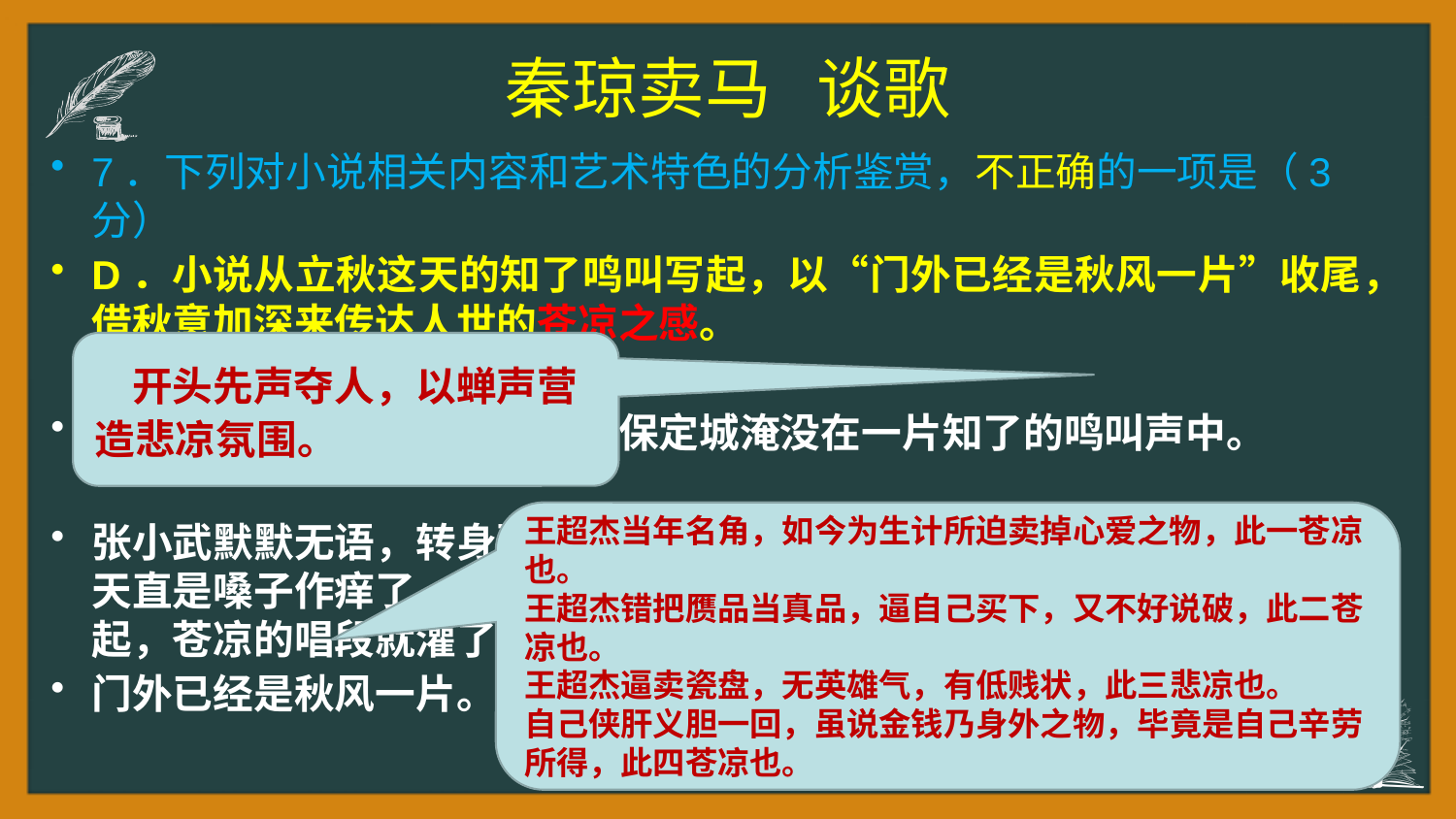

# 秦琼卖马   谈歌
7．下列对小说相关内容和艺术特色的分析鉴赏，不正确的一项是（3分）
D．小说从立秋这天的知了鸣叫写起，以“门外已经是秋风一片”收尾，借秋意加深来传达人世的苍凉之感。

民国二十二年立秋这天下午，保定城淹没在一片知了的鸣叫声中。

张小武默默无语，转身要走。杨成岳喊住他：“小武兄，何不操琴，我今天直是嗓子作痒了。”张小武怔了一下，就坐下，操起了琴。杨成岳唱起，苍凉的唱段就灌了满店：“一轮明月照窗前，愁人心中似箭穿……”
门外已经是秋风一片。

   开头先声夺人，以蝉声营造悲凉氛围。
王超杰当年名角，如今为生计所迫卖掉心爱之物，此一苍凉也。
王超杰错把赝品当真品，逼自己买下，又不好说破，此二苍凉也。
王超杰逼卖瓷盘，无英雄气，有低贱状，此三悲凉也。
自己侠肝义胆一回，虽说金钱乃身外之物，毕竟是自己辛劳所得，此四苍凉也。